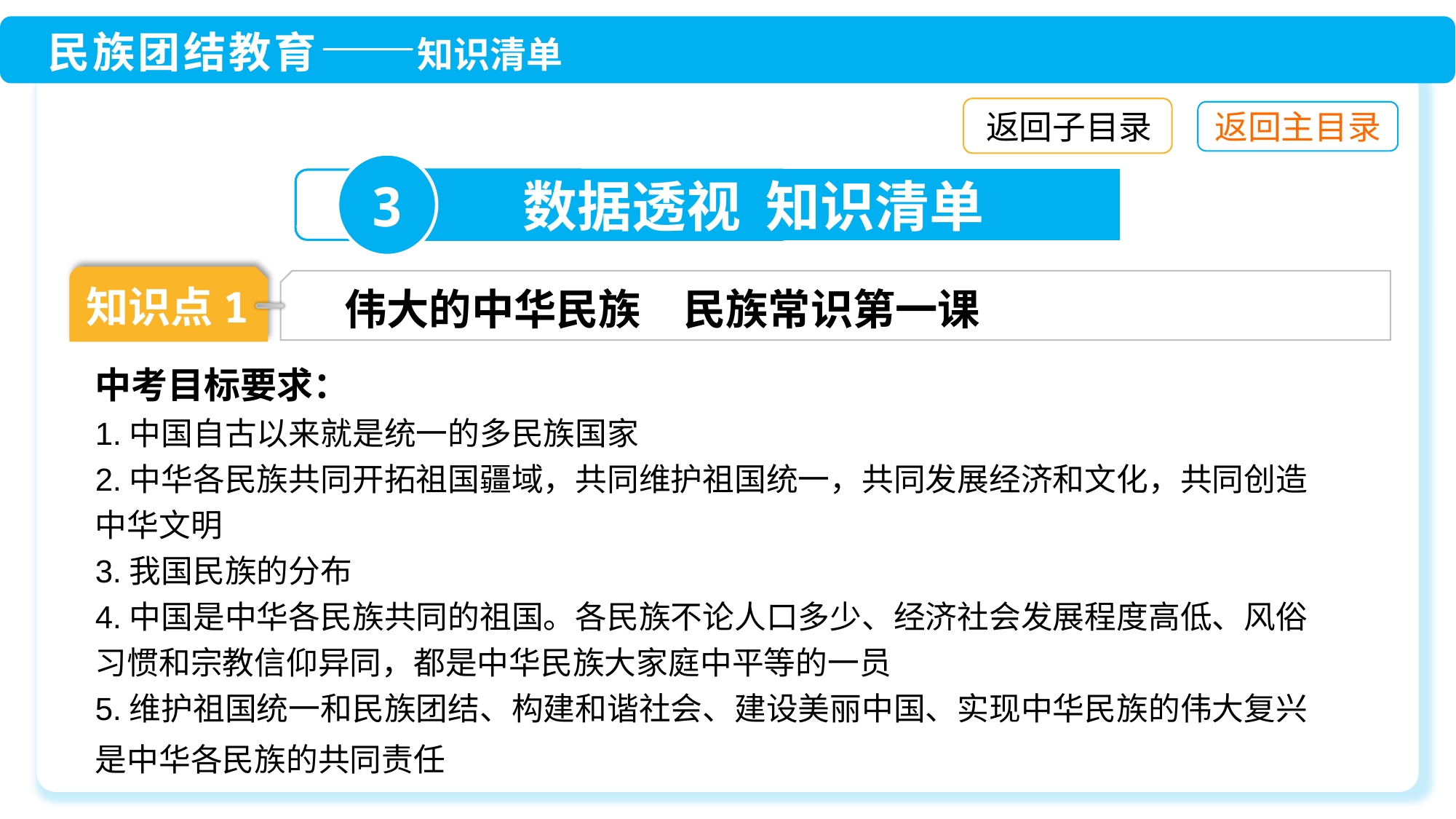

返回子目录
3

数据透视  知识清单
知识点1
伟大的中华民族　民族常识第一课

中考目标要求：
1.中国自古以来就是统一的多民族国家
2.中华各民族共同开拓祖国疆域，共同维护祖国统一，共同发展经济和文化，共同创造中华文明
3.我国民族的分布
4.中国是中华各民族共同的祖国。各民族不论人口多少、经济社会发展程度高低、风俗习惯和宗教信仰异同，都是中华民族大家庭中平等的一员
5.维护祖国统一和民族团结、构建和谐社会、建设美丽中国、实现中华民族的伟大复兴是中华各民族的共同责任